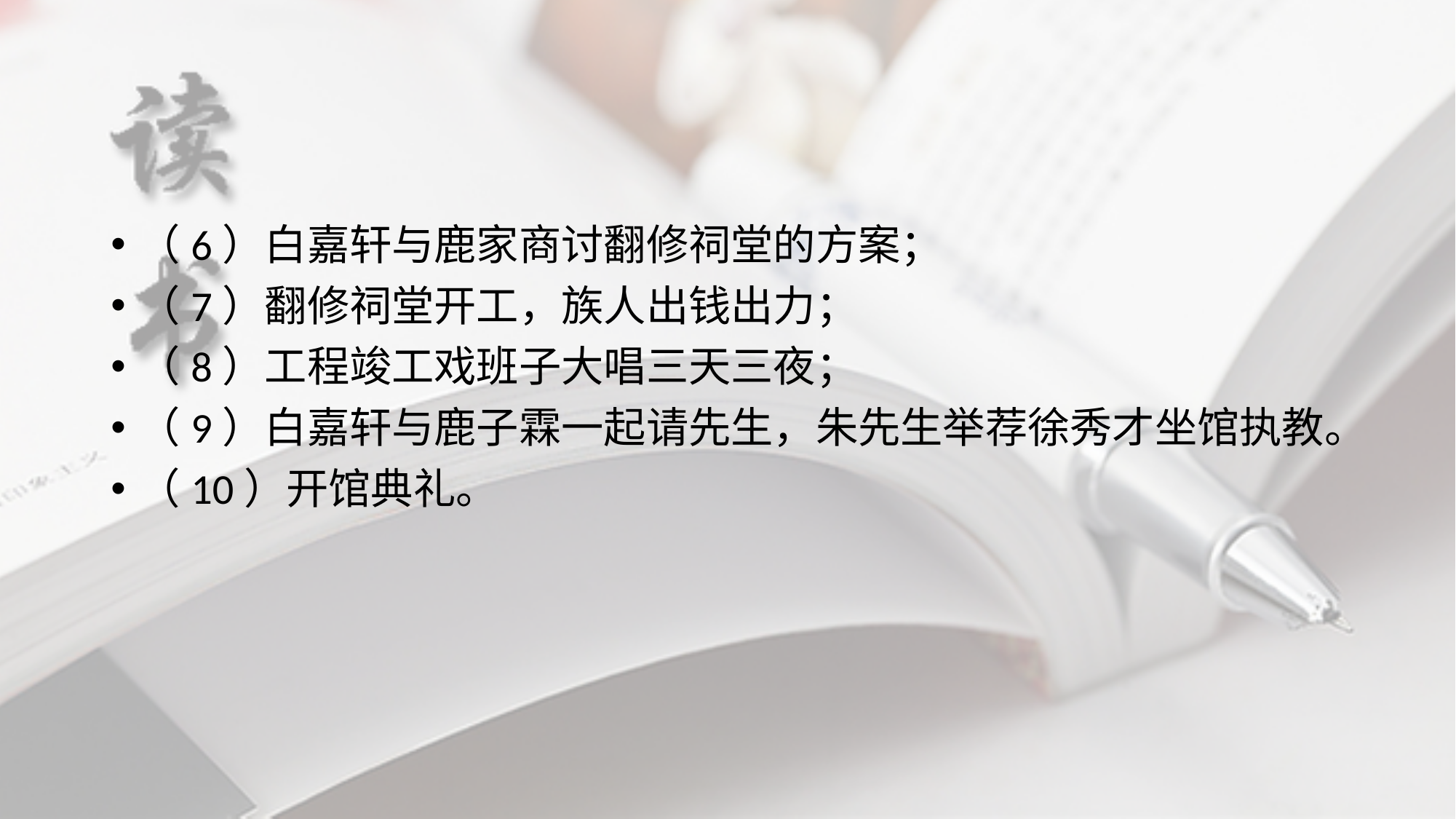

#
（6）白嘉轩与鹿家商讨翻修祠堂的方案；
（7）翻修祠堂开工，族人出钱出力；
（8）工程竣工戏班子大唱三天三夜；
（9）白嘉轩与鹿子霖一起请先生，朱先生举荐徐秀才坐馆执教。
（10）开馆典礼。